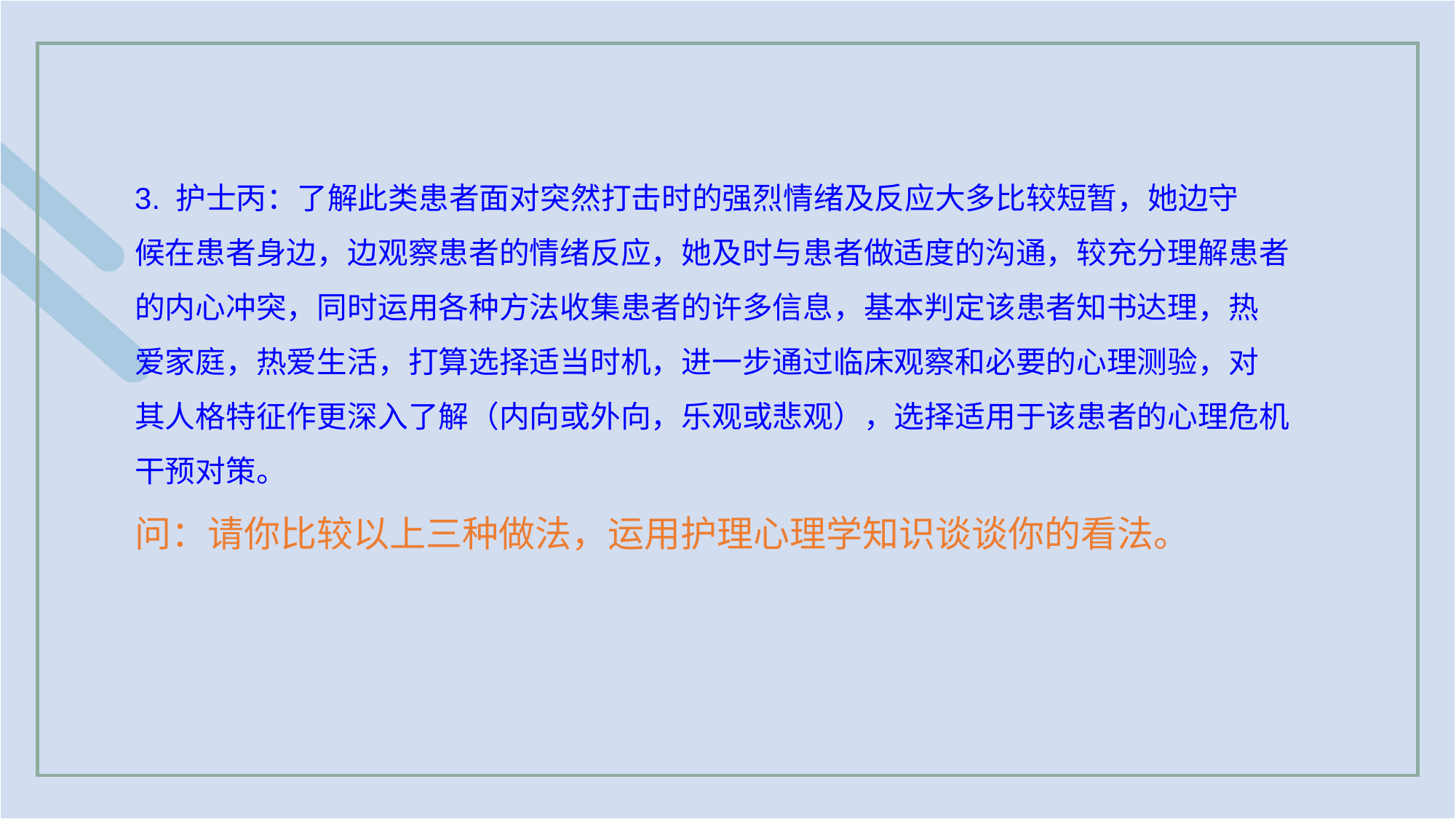

3. 护士丙：了解此类患者面对突然打击时的强烈情绪及反应大多比较短暂，她边守
候在患者身边，边观察患者的情绪反应，她及时与患者做适度的沟通，较充分理解患者
的内心冲突，同时运用各种方法收集患者的许多信息，基本判定该患者知书达理，热
爱家庭，热爱生活，打算选择适当时机，进一步通过临床观察和必要的心理测验，对
其人格特征作更深入了解（内向或外向，乐观或悲观），选择适用于该患者的心理危机
干预对策。
问：请你比较以上三种做法，运用护理心理学知识谈谈你的看法。